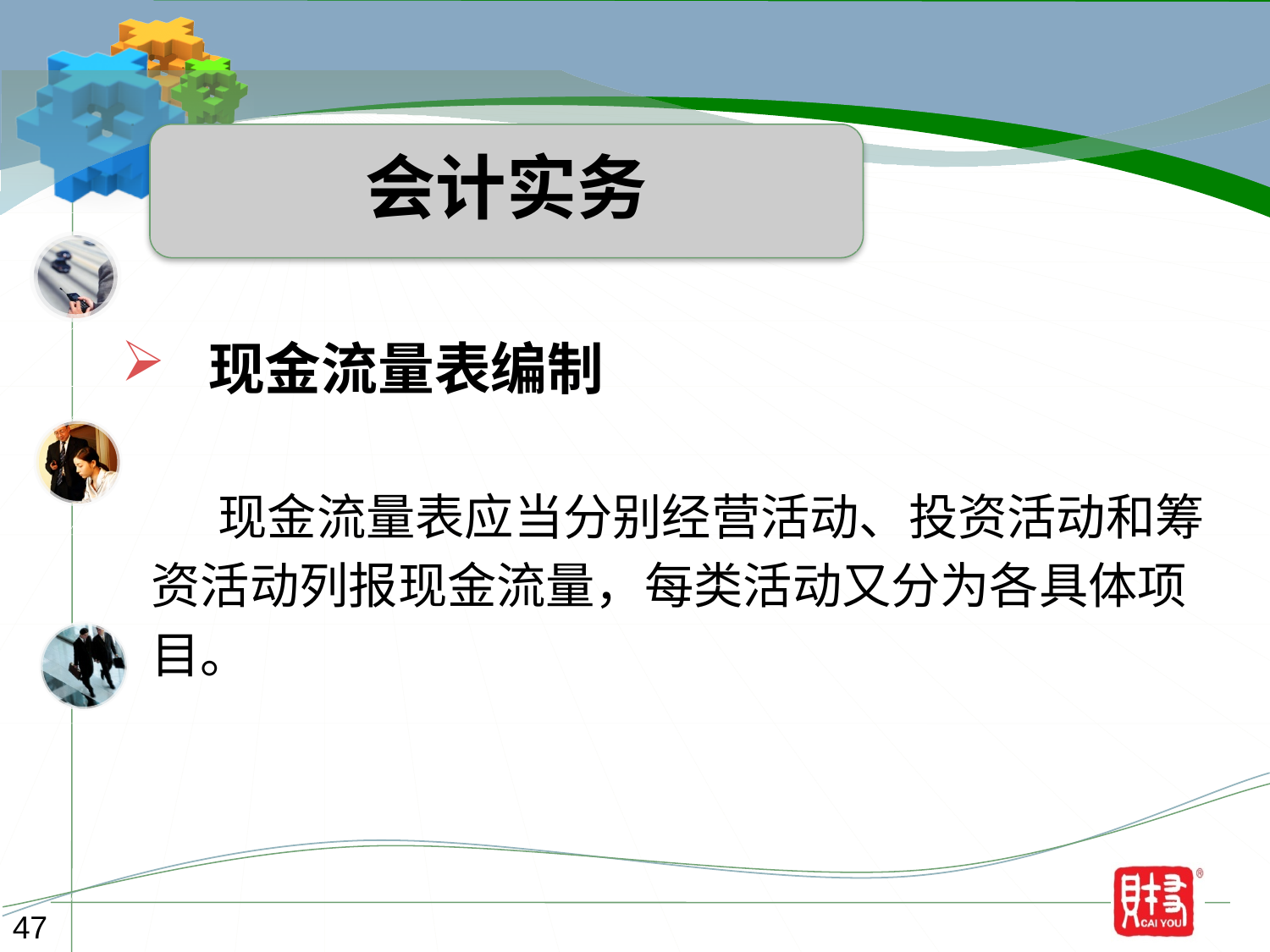

会计实务
  现金流量表编制

     现金流量表应当分别经营活动、投资活动和筹
资活动列报现金流量，每类活动又分为各具体项
目。
47